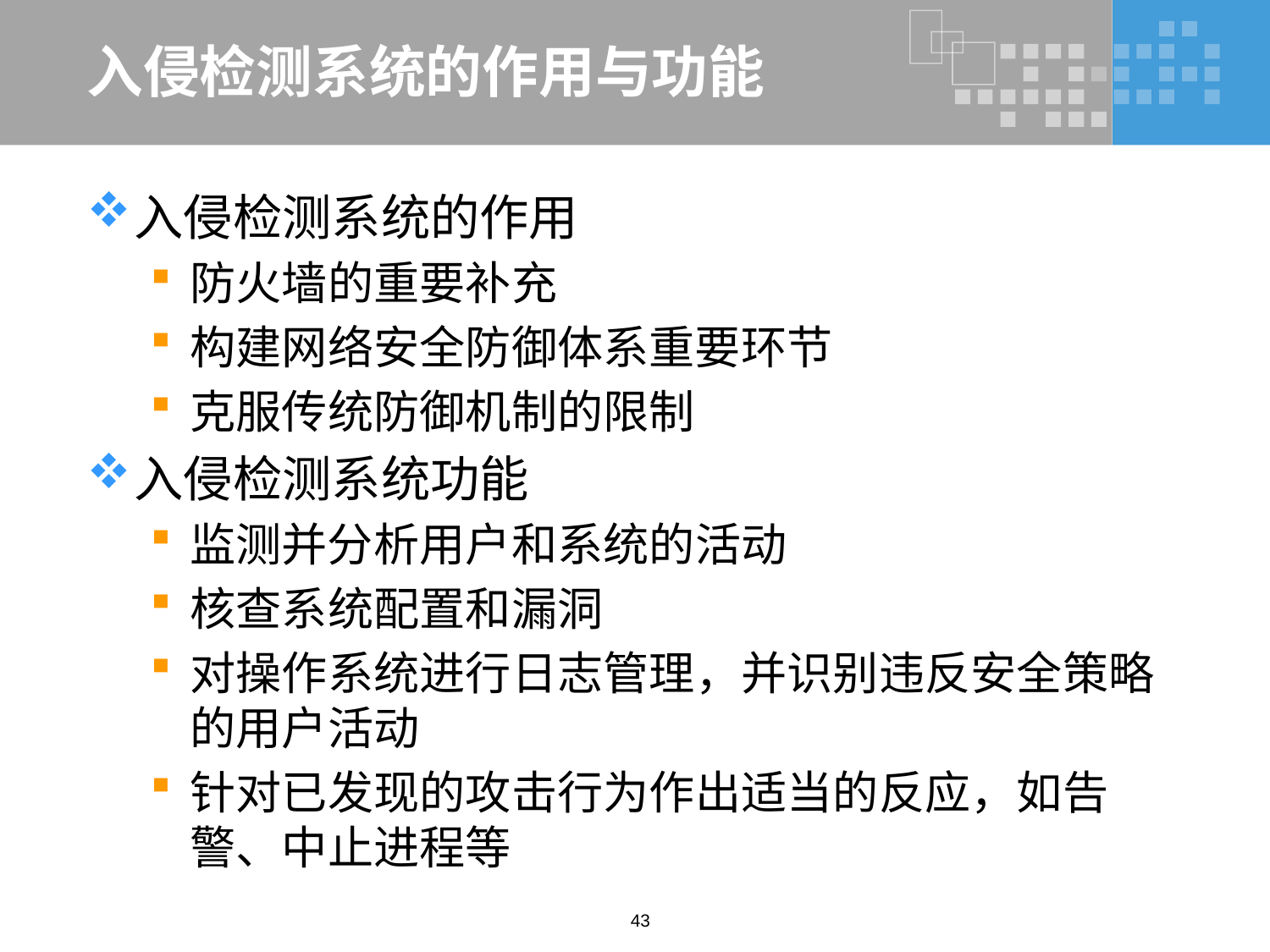

# 入侵检测系统的作用与功能
入侵检测系统的作用
防火墙的重要补充
构建网络安全防御体系重要环节
克服传统防御机制的限制
入侵检测系统功能
监测并分析用户和系统的活动
核查系统配置和漏洞
对操作系统进行日志管理，并识别违反安全策略的用户活动
针对已发现的攻击行为作出适当的反应，如告警、中止进程等
43